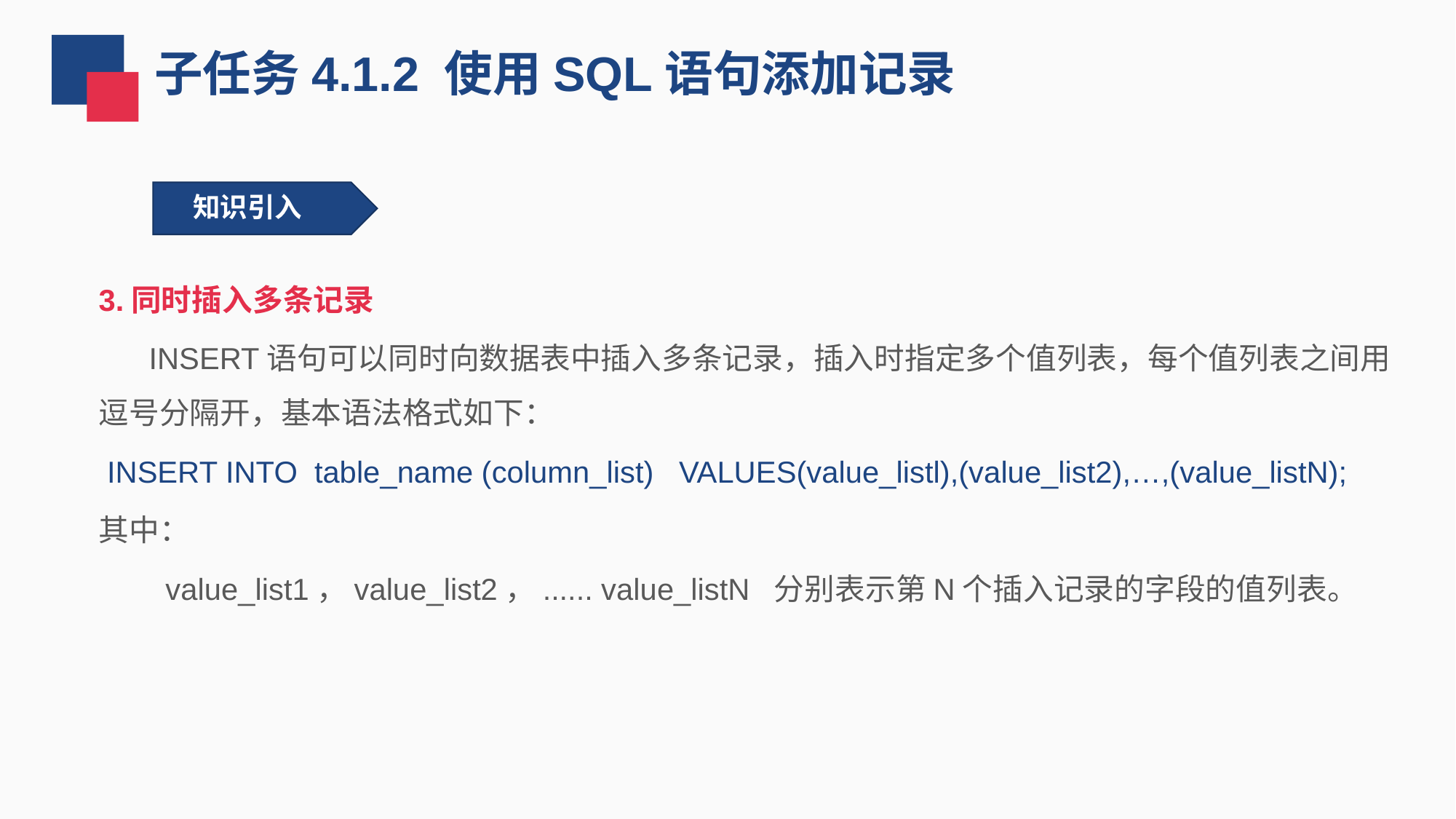

子任务4.1.2 使用SQL语句添加记录

知识引入
3.同时插入多条记录
      INSERT语句可以同时向数据表中插入多条记录，插入时指定多个值列表，每个值列表之间用逗号分隔开，基本语法格式如下：
 INSERT INTO  table_name (column_list)   VALUES(value_listl),(value_list2),…,(value_listN);
其中：
        value_list1，value_list2，...... value_listN  分别表示第N个插入记录的字段的值列表。